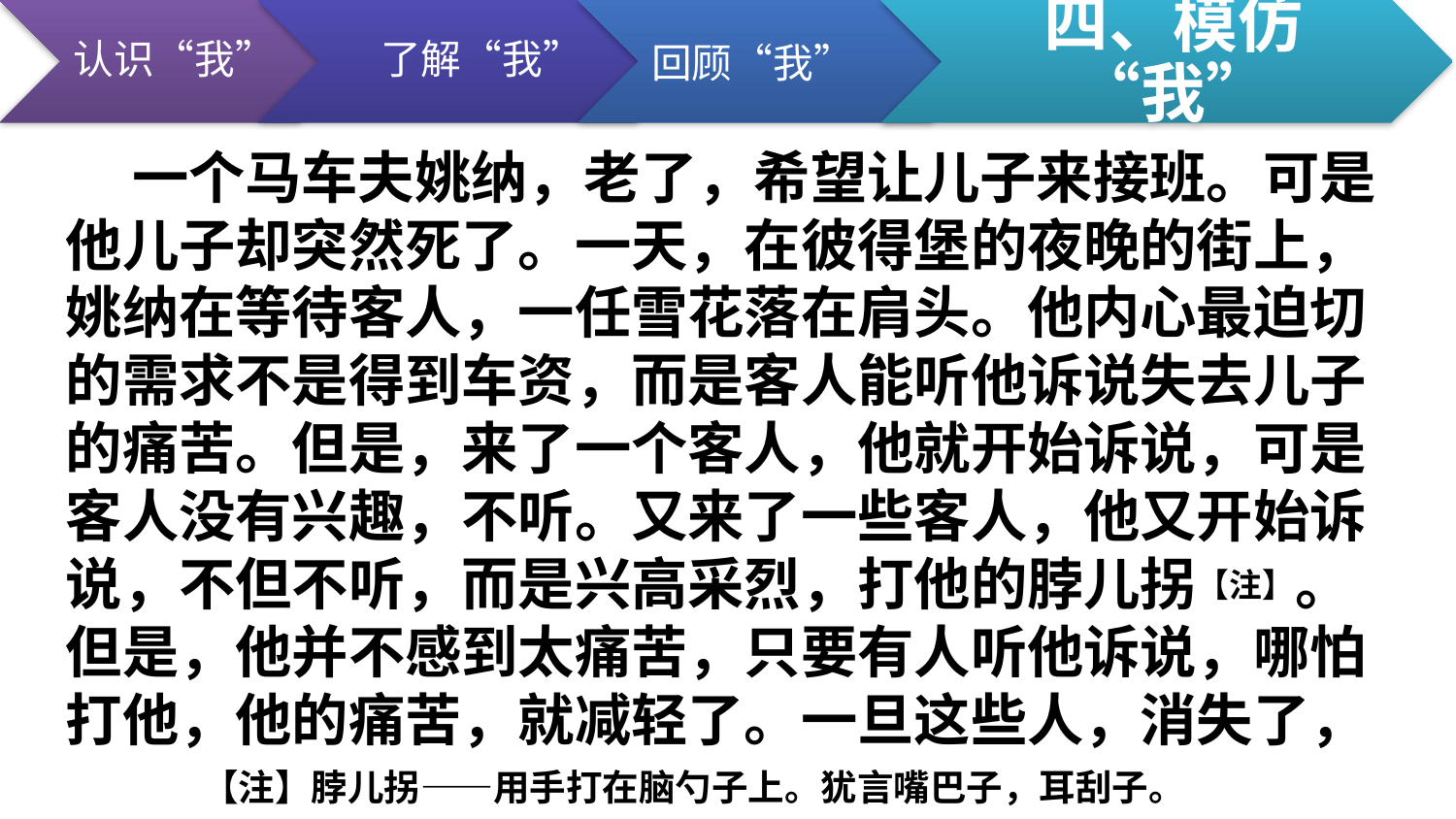

认识“我”
了解“我”
回顾“我”
四、模仿“我”
     一个马车夫姚纳，老了，希望让儿子来接班。可是他儿子却突然死了。一天，在彼得堡的夜晚的街上，姚纳在等待客人，一任雪花落在肩头。他内心最迫切的需求不是得到车资，而是客人能听他诉说失去儿子的痛苦。但是，来了一个客人，他就开始诉说，可是客人没有兴趣，不听。又来了一些客人，他又开始诉说，不但不听，而是兴高采烈，打他的脖儿拐【注】。但是，他并不感到太痛苦，只要有人听他诉说，哪怕打他，他的痛苦，就减轻了。一旦这些人，消失了，
【注】脖儿拐——用手打在脑勺子上。犹言嘴巴子，耳刮子。